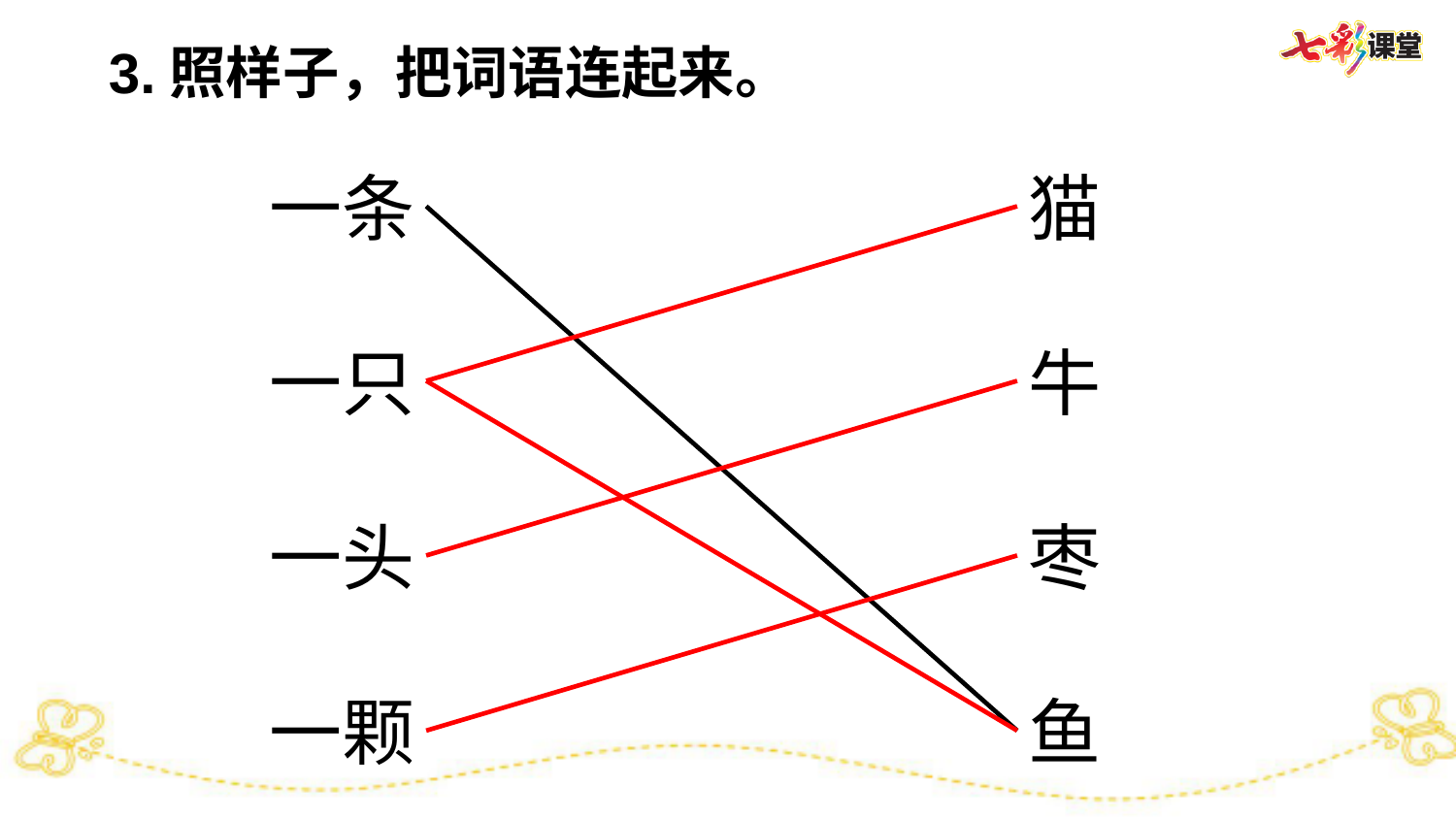

3.照样子，把词语连起来。
一条
猫
一只
牛
一头
枣
一颗
鱼